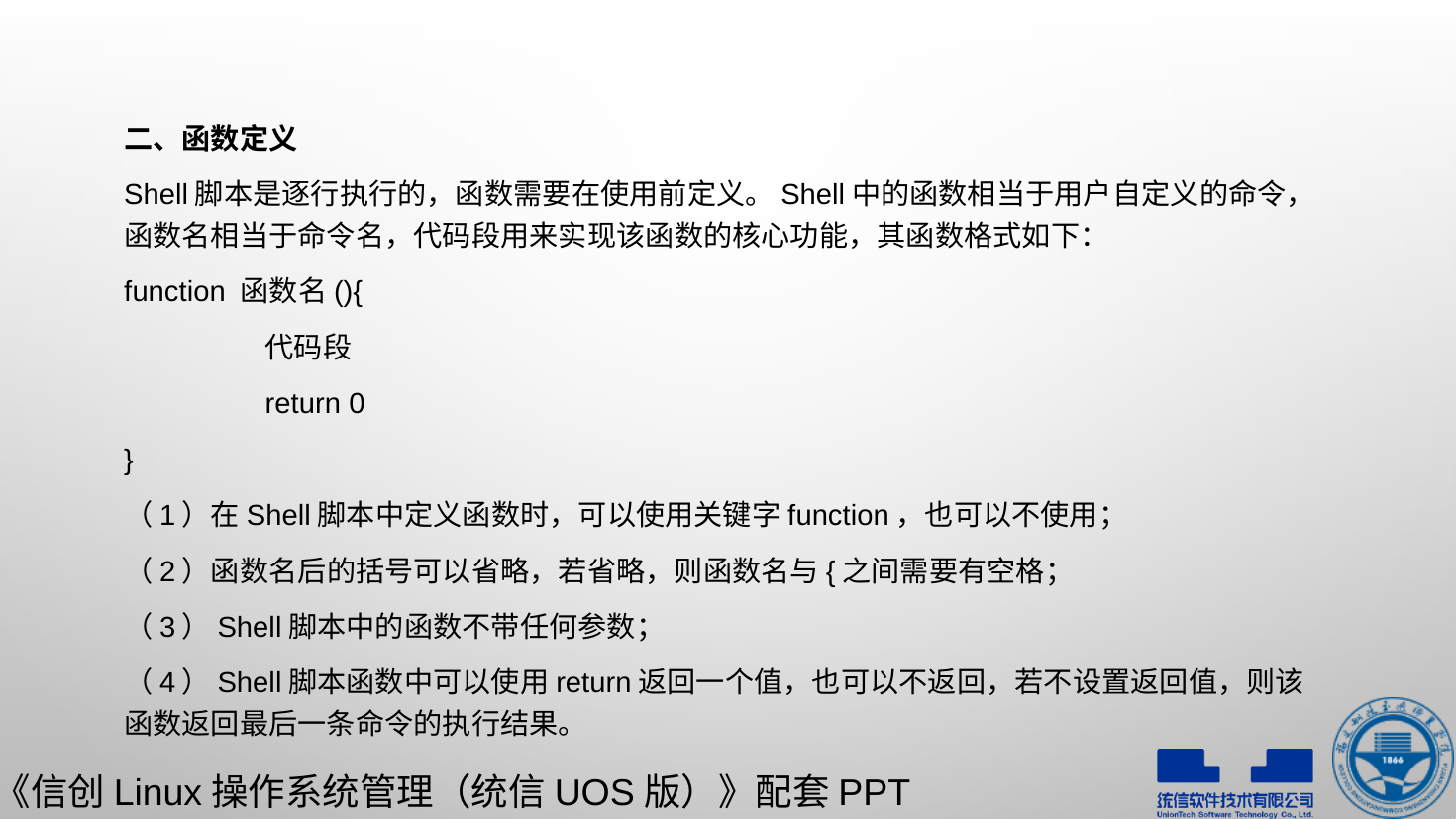

二、函数定义
Shell脚本是逐行执行的，函数需要在使用前定义。Shell中的函数相当于用户自定义的命令，函数名相当于命令名，代码段用来实现该函数的核心功能，其函数格式如下：
function 函数名(){
	代码段
	return 0
}
（1）在Shell脚本中定义函数时，可以使用关键字function，也可以不使用；
（2）函数名后的括号可以省略，若省略，则函数名与{之间需要有空格；
（3）Shell脚本中的函数不带任何参数；
（4）Shell脚本函数中可以使用return返回一个值，也可以不返回，若不设置返回值，则该函数返回最后一条命令的执行结果。